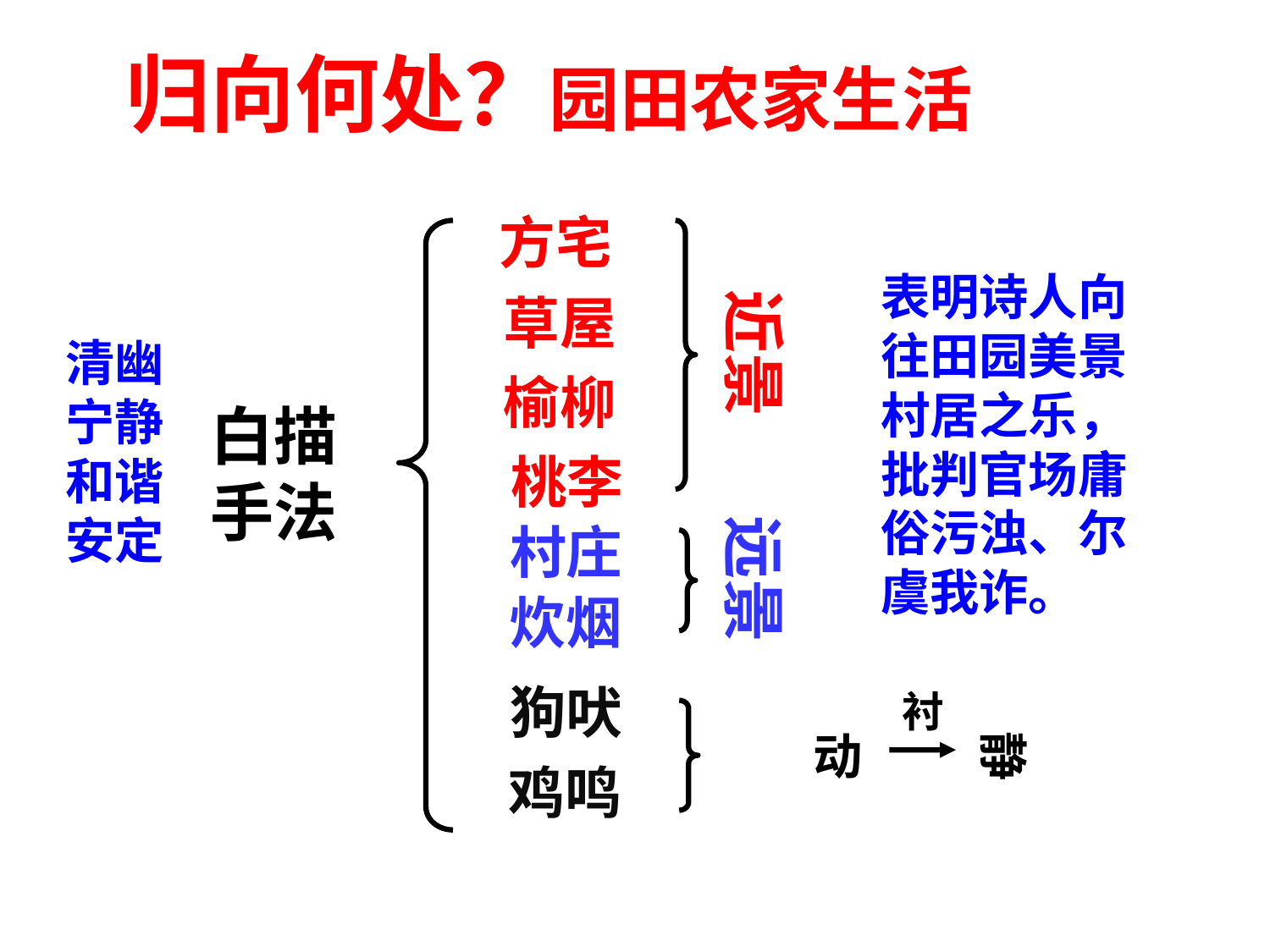

归向何处？园田农家生活
方宅

表明诗人向往田园美景
村居之乐，批判官场庸
俗污浊、尔虞我诈。
近景
草屋
清幽
宁静
和谐
安定

榆柳
白描
手法
桃李
远景
村庄

炊烟
狗吠
衬

静
动

鸡鸣